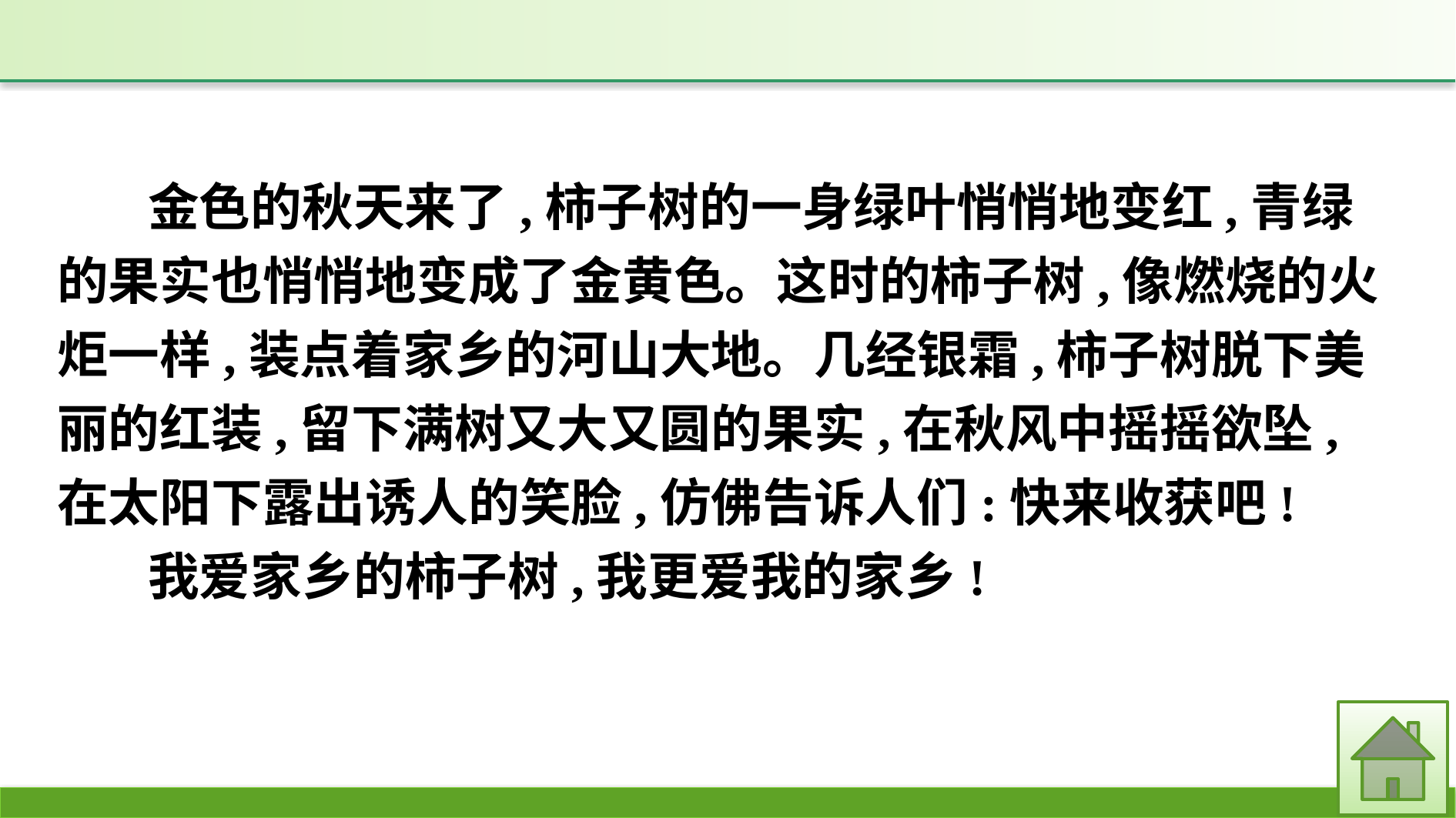

金色的秋天来了,柿子树的一身绿叶悄悄地变红,青绿的果实也悄悄地变成了金黄色。这时的柿子树,像燃烧的火炬一样,装点着家乡的河山大地。几经银霜,柿子树脱下美丽的红装,留下满树又大又圆的果实,在秋风中摇摇欲坠,在太阳下露出诱人的笑脸,仿佛告诉人们:快来收获吧!
我爱家乡的柿子树,我更爱我的家乡!